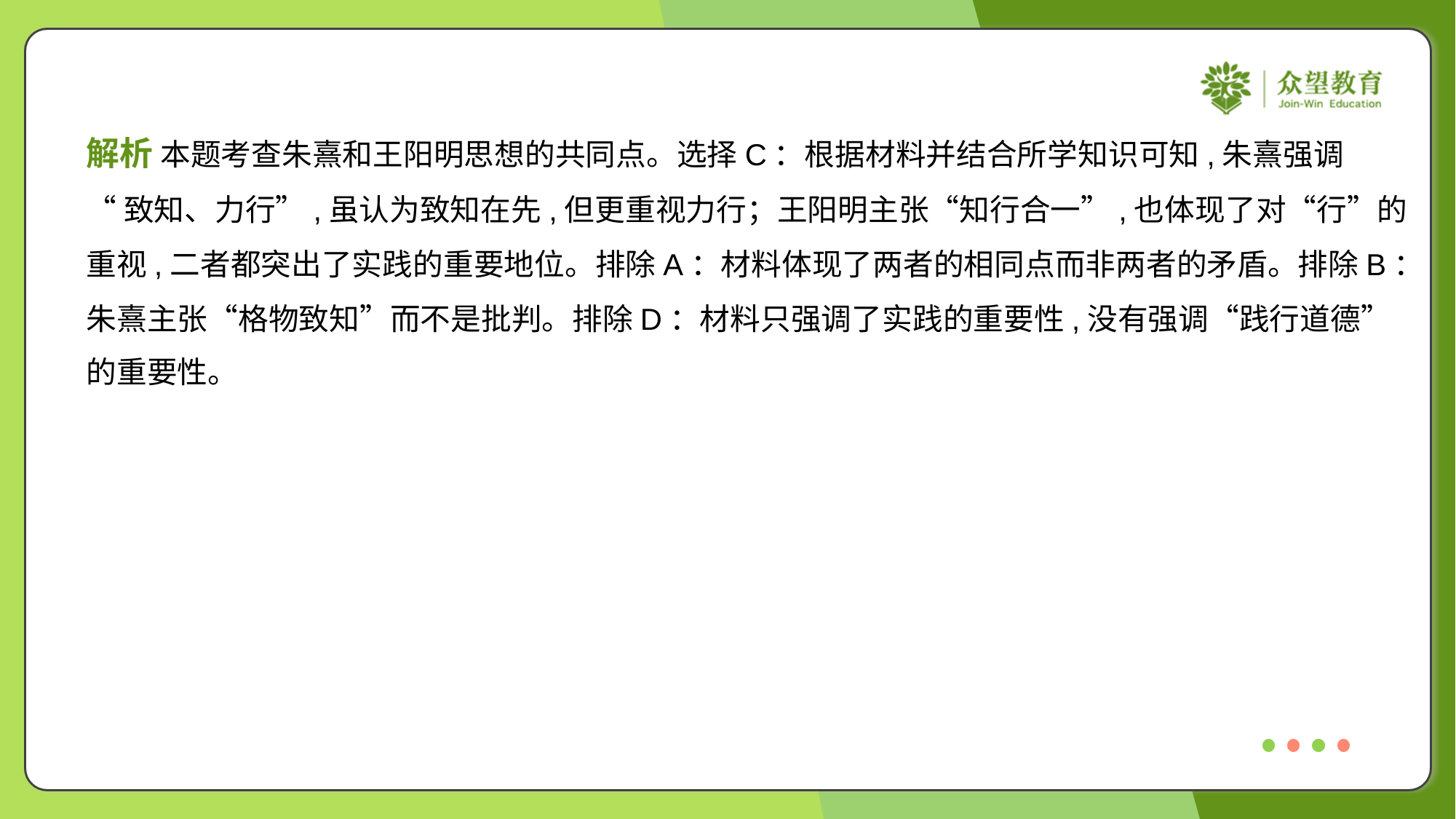

解析 本题考查朱熹和王阳明思想的共同点。选择C：根据材料并结合所学知识可知,朱熹强调
“致知、力行”,虽认为致知在先,但更重视力行；王阳明主张“知行合一”,也体现了对“行”的
重视,二者都突出了实践的重要地位。排除A：材料体现了两者的相同点而非两者的矛盾。排除B：
朱熹主张“格物致知”而不是批判。排除D：材料只强调了实践的重要性,没有强调“践行道德”
的重要性。